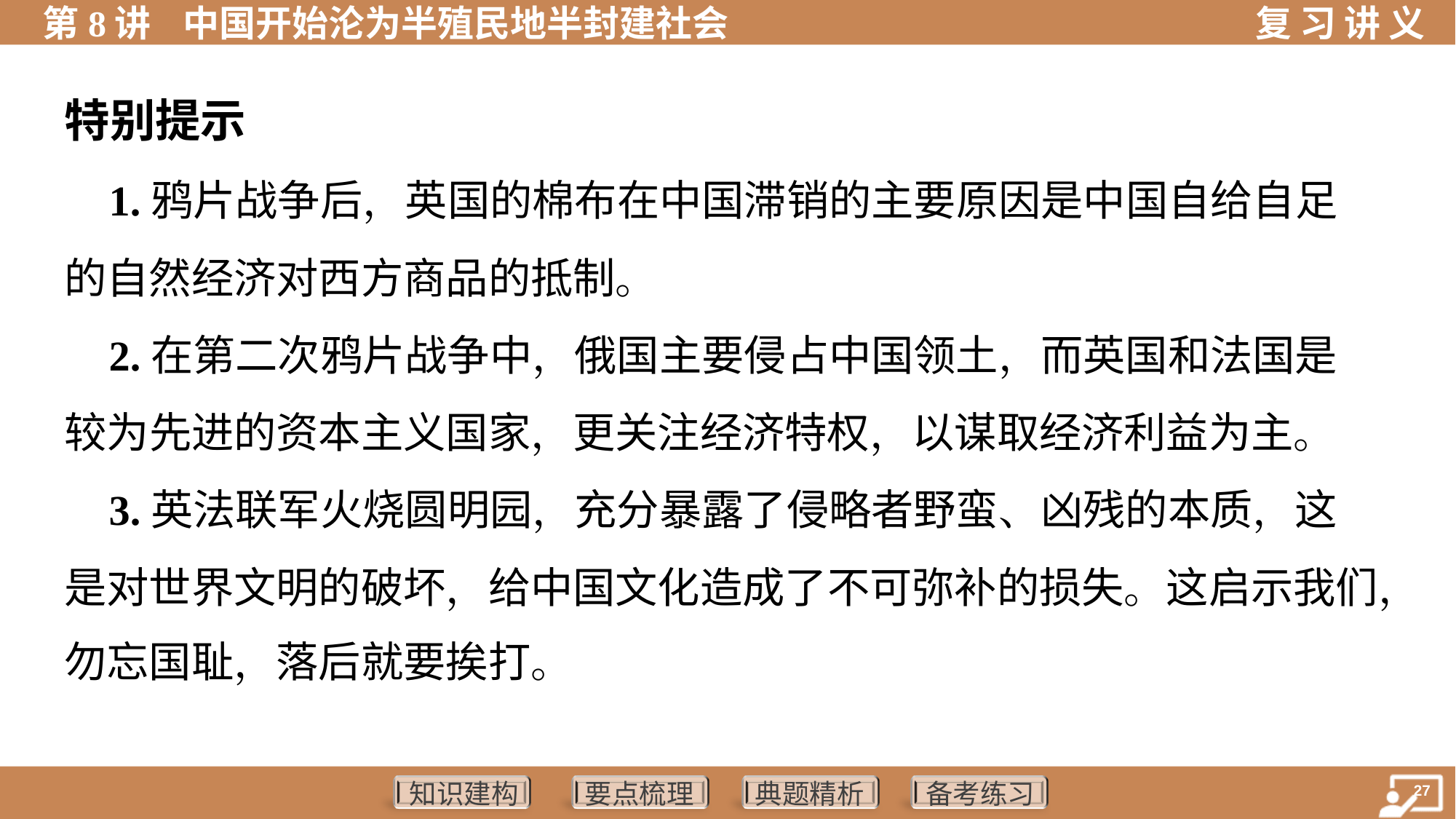

特别提示
    1.鸦片战争后，英国的棉布在中国滞销的主要原因是中国自给自足
的自然经济对西方商品的抵制。
    2.在第二次鸦片战争中，俄国主要侵占中国领土，而英国和法国是
较为先进的资本主义国家，更关注经济特权，以谋取经济利益为主。
    3.英法联军火烧圆明园，充分暴露了侵略者野蛮、凶残的本质，这
是对世界文明的破坏，给中国文化造成了不可弥补的损失。这启示我们，
勿忘国耻，落后就要挨打。